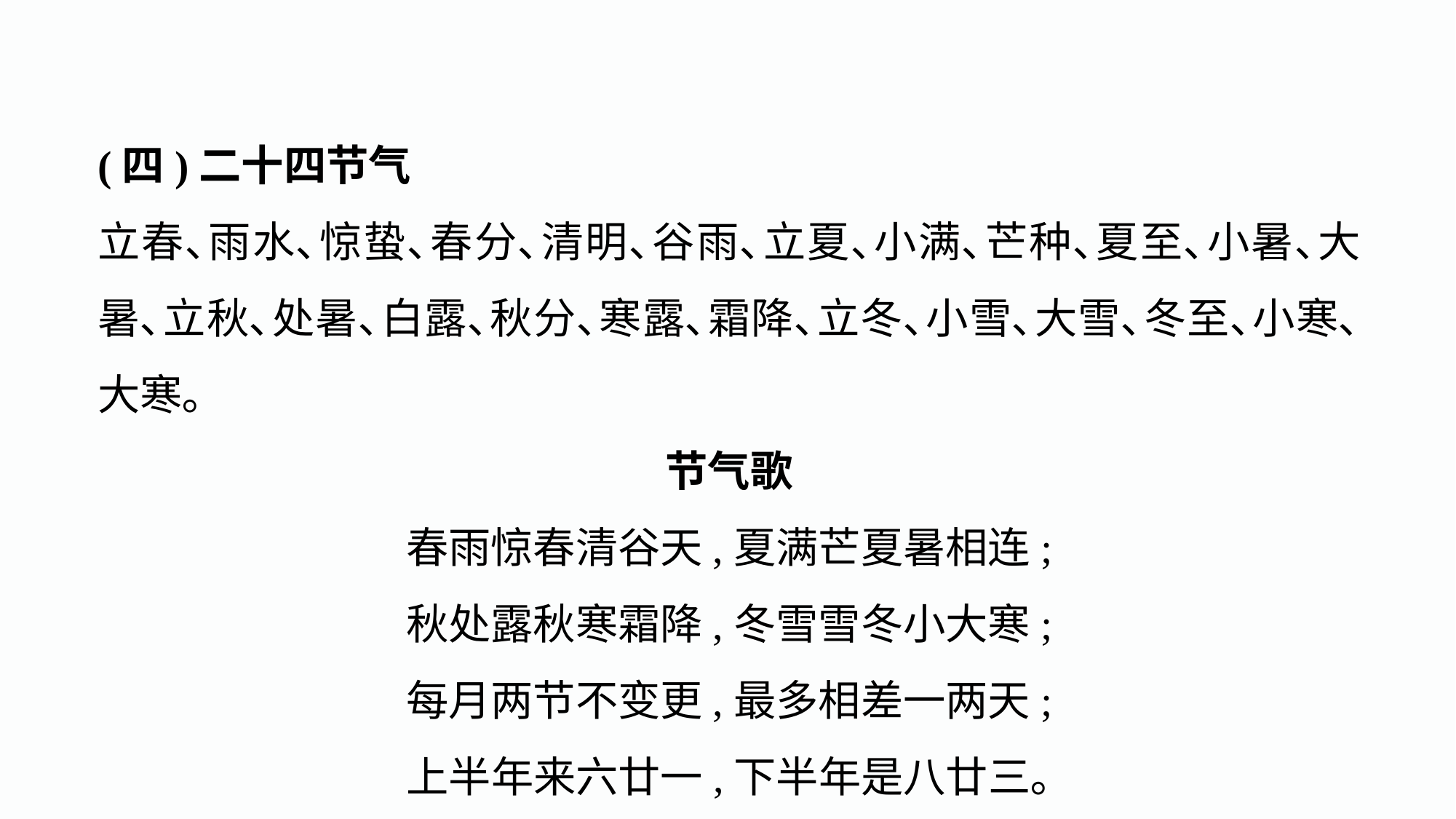

(四)二十四节气
立春､雨水､惊蛰､春分､清明､谷雨､立夏､小满､芒种､夏至､小暑､大暑､立秋､处暑､白露､秋分､寒露､霜降､立冬､小雪､大雪､冬至､小寒､大寒｡
节气歌
春雨惊春清谷天,夏满芒夏暑相连;
秋处露秋寒霜降,冬雪雪冬小大寒;
每月两节不变更,最多相差一两天;
上半年来六廿一,下半年是八廿三｡